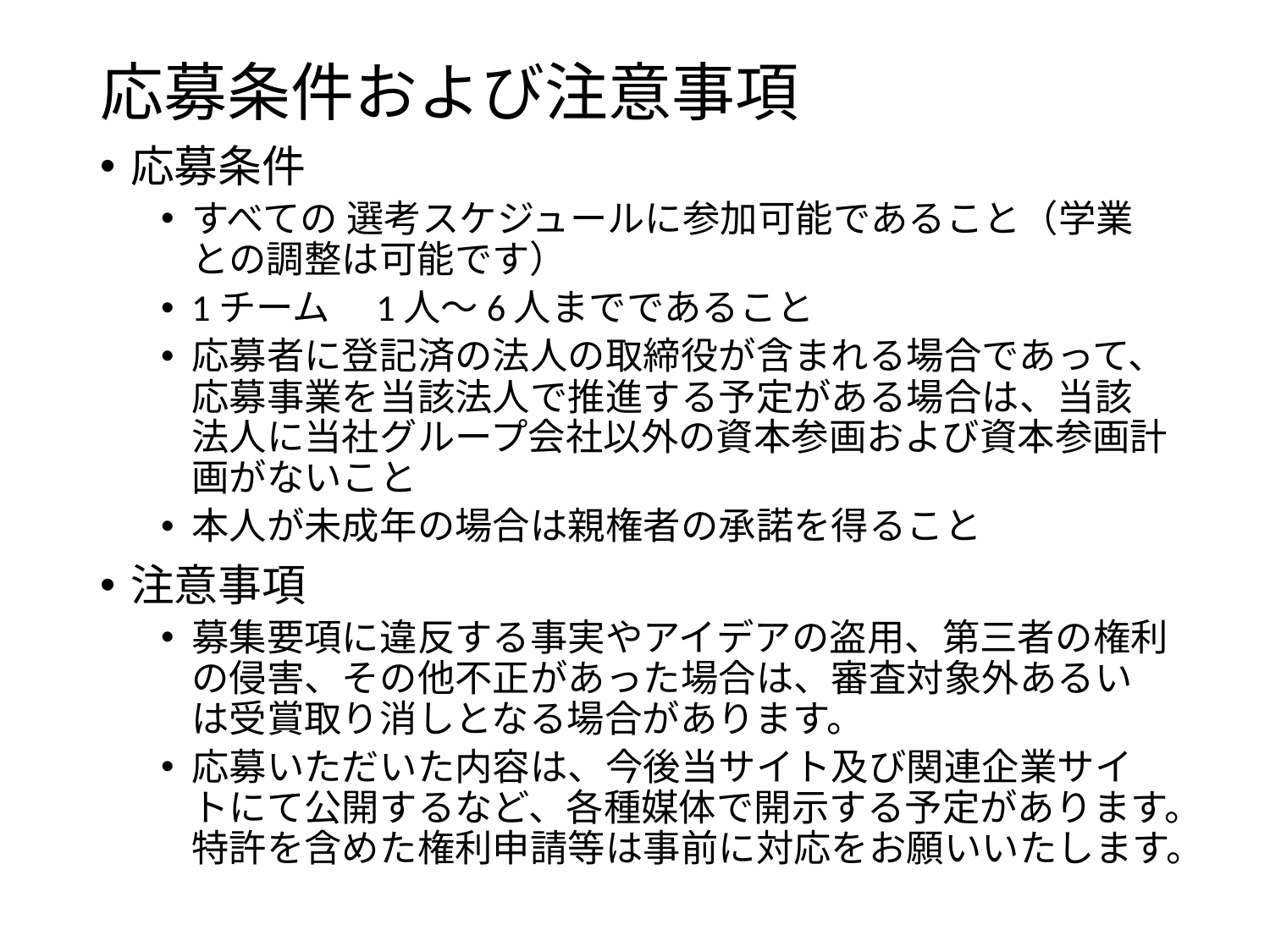

# 応募条件および注意事項
応募条件
すべての 選考スケジュールに参加可能であること（学業との調整は可能です）
1チーム　1人～6人までであること
応募者に登記済の法人の取締役が含まれる場合であって、応募事業を当該法人で推進する予定がある場合は、当該法人に当社グループ会社以外の資本参画および資本参画計画がないこと
本人が未成年の場合は親権者の承諾を得ること
注意事項
募集要項に違反する事実やアイデアの盗用、第三者の権利の侵害、その他不正があった場合は、審査対象外あるいは受賞取り消しとなる場合があります。
応募いただいた内容は、今後当サイト及び関連企業サイトにて公開するなど、各種媒体で開示する予定があります。特許を含めた権利申請等は事前に対応をお願いいたします。